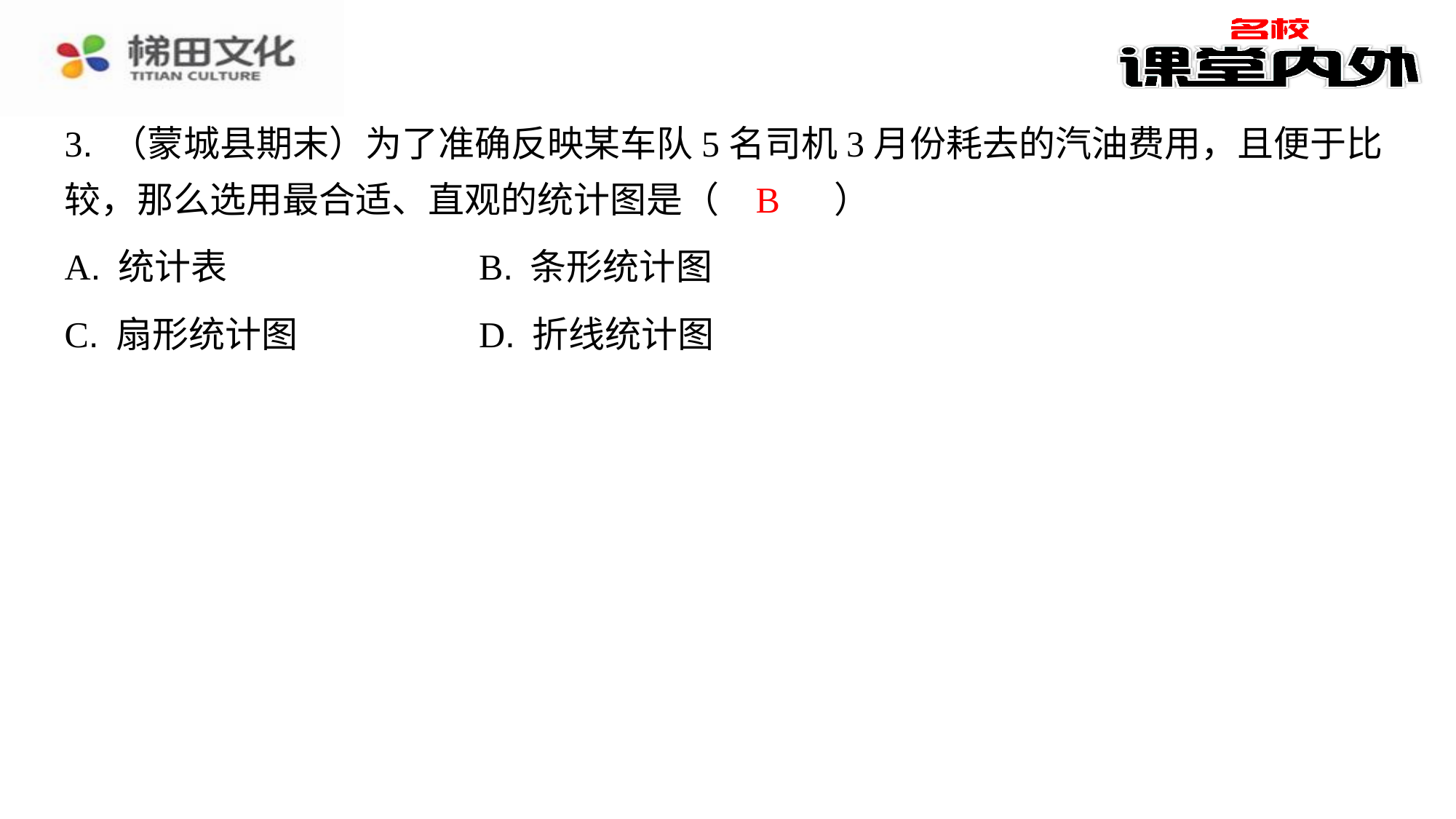

3. （蒙城县期末）为了准确反映某车队5名司机3月份耗去的汽油费用，且便于比
较，那么选用最合适、直观的统计图是（　B　）
B
| A. 统计表 | B. 条形统计图 |
| --- | --- |
| C. 扇形统计图 | D. 折线统计图 |